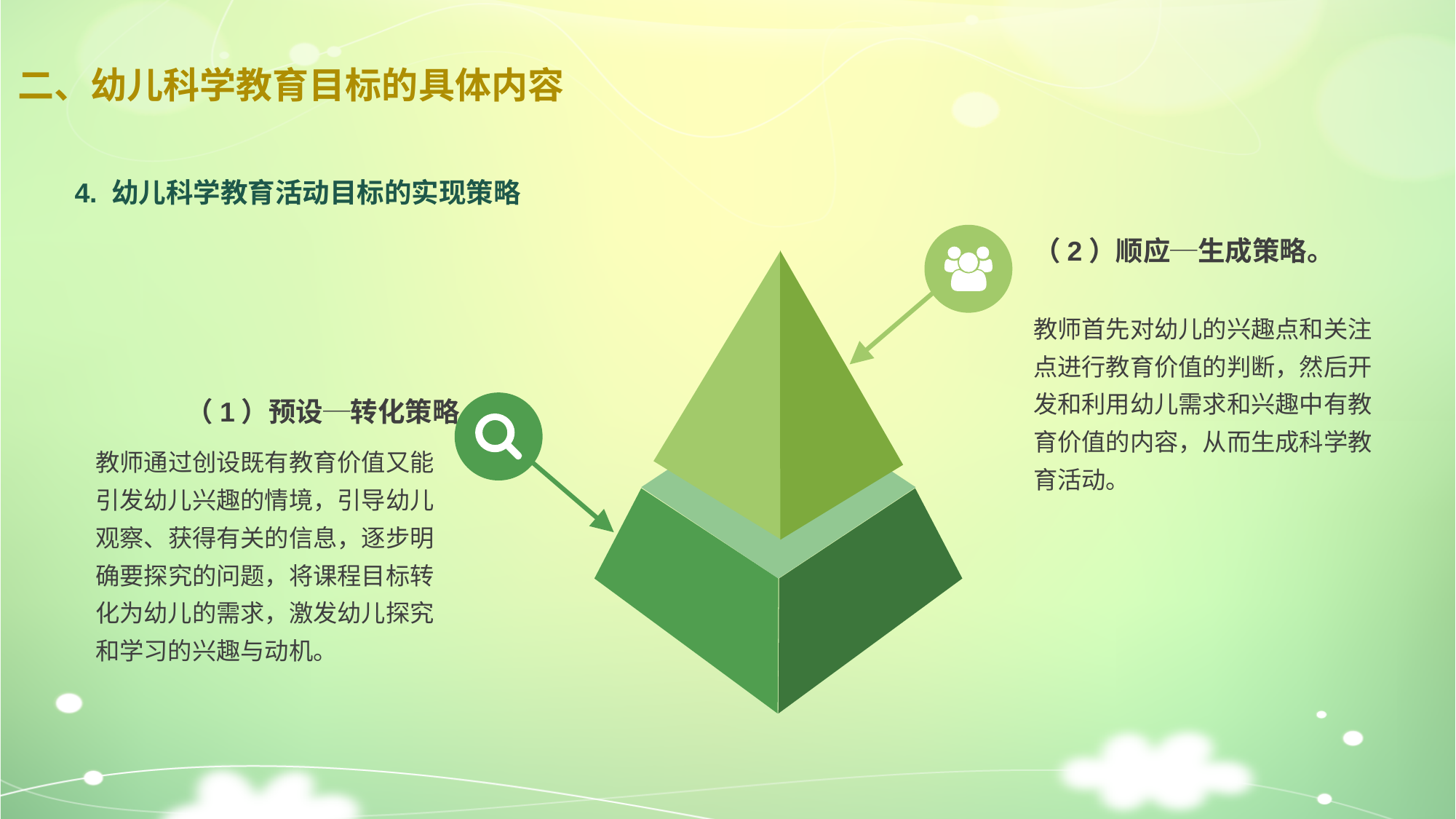

# 二、幼儿科学教育目标的具体内容
4. 幼儿科学教育活动目标的实现策略

（2）顺应─生成策略。
教师首先对幼儿的兴趣点和关注点进行教育价值的判断，然后开发和利用幼儿需求和兴趣中有教育价值的内容，从而生成科学教育活动。
（1）预设─转化策略
教师通过创设既有教育价值又能引发幼儿兴趣的情境，引导幼儿观察、获得有关的信息，逐步明确要探究的问题，将课程目标转化为幼儿的需求，激发幼儿探究和学习的兴趣与动机。